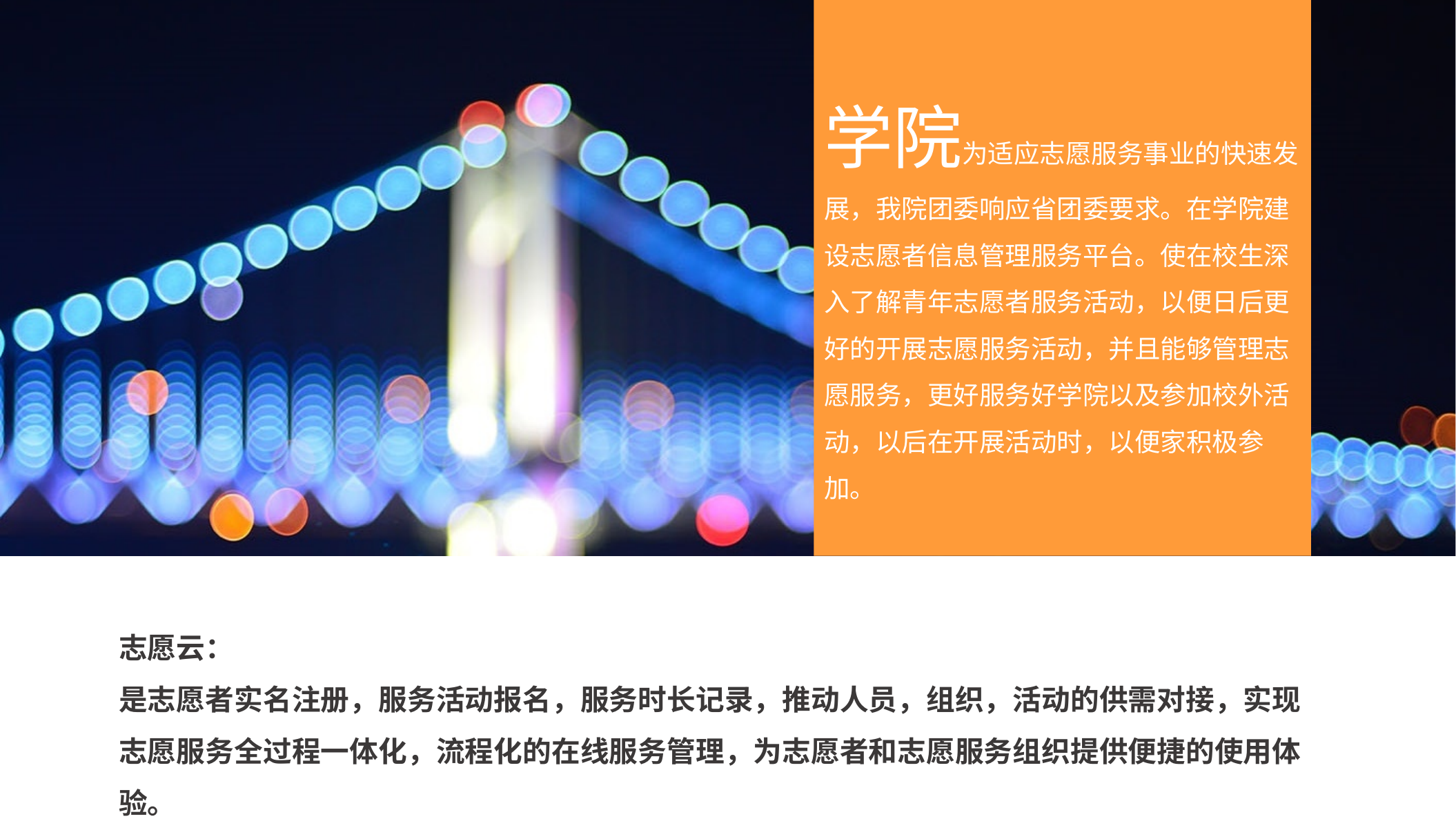

学院为适应志愿服务事业的快速发展，我院团委响应省团委要求。在学院建设志愿者信息管理服务平台。使在校生深入了解青年志愿者服务活动，以便日后更好的开展志愿服务活动，并且能够管理志愿服务，更好服务好学院以及参加校外活动，以后在开展活动时，以便家积极参加。

志愿云：
是志愿者实名注册，服务活动报名，服务时长记录，推动人员，组织，活动的供需对接，实现志愿服务全过程一体化，流程化的在线服务管理，为志愿者和志愿服务组织提供便捷的使用体验。